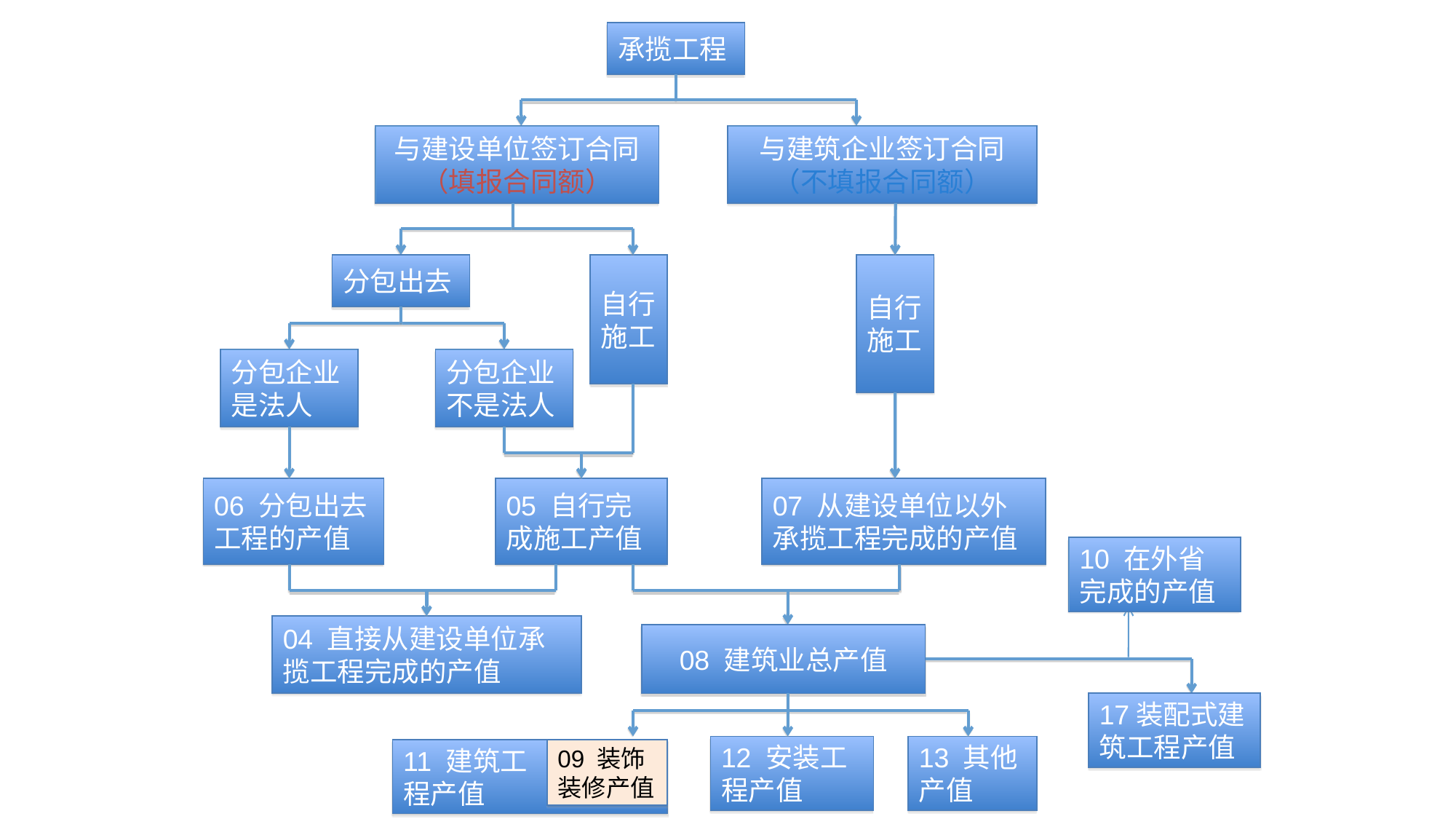

承揽工程
与建设单位签订合同（填报合同额）
与建筑企业签订合同（不填报合同额）
分包出去
自行施工
自行施工
分包企业是法人
分包企业不是法人
06 分包出去工程的产值
05 自行完成施工产值
07 从建设单位以外承揽工程完成的产值
10 在外省完成的产值
04 直接从建设单位承揽工程完成的产值
08 建筑业总产值
17装配式建筑工程产值
12 安装工程产值
13 其他产值
11 建筑工
程产值
09 装饰装修产值